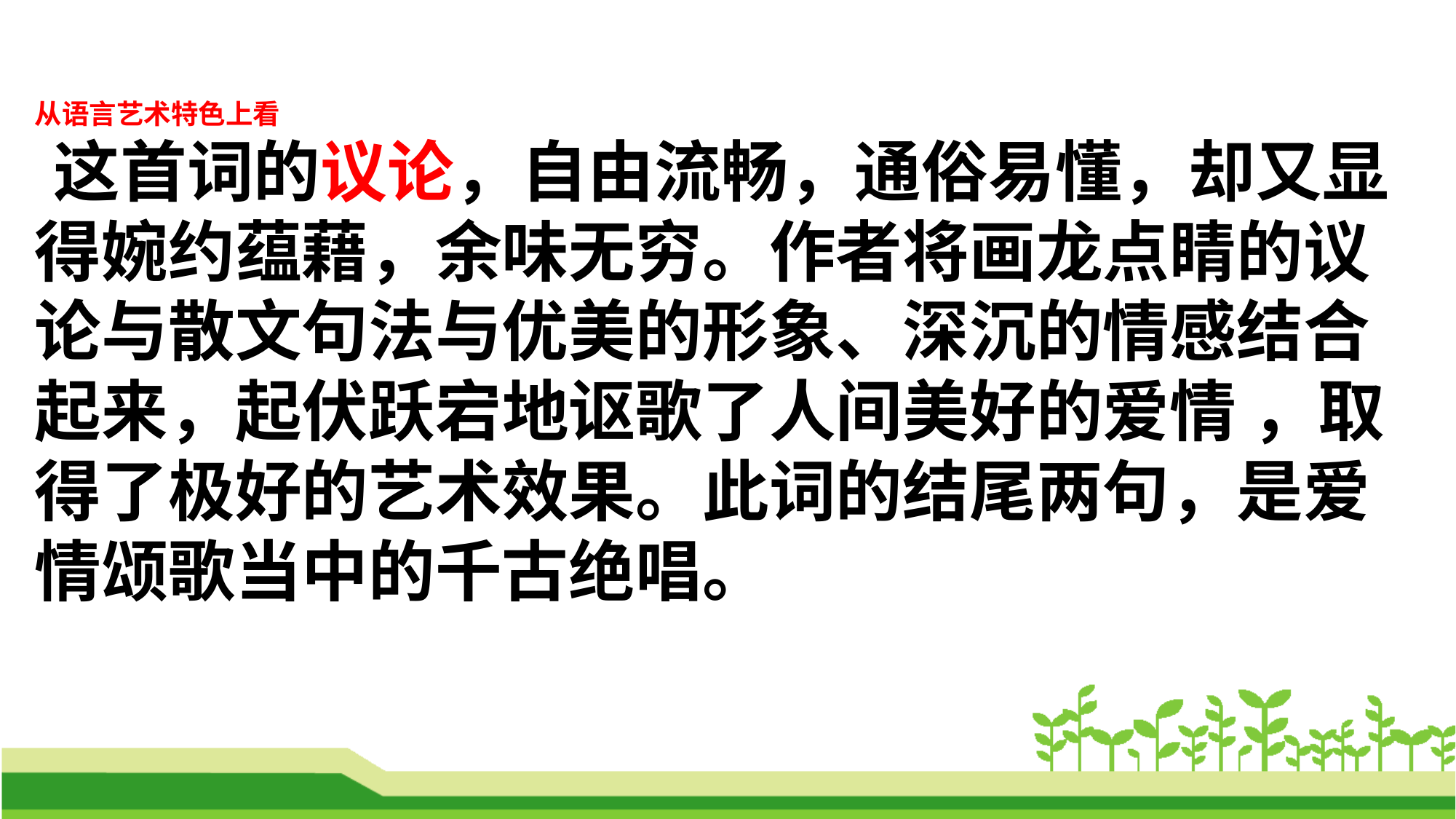

从语言艺术特色上看
  这首词的议论，自由流畅，通俗易懂，却又显得婉约蕴藉，余味无穷。作者将画龙点睛的议论与散文句法与优美的形象、深沉的情感结合起来，起伏跃宕地讴歌了人间美好的爱情 ，取得了极好的艺术效果。此词的结尾两句，是爱情颂歌当中的千古绝唱。